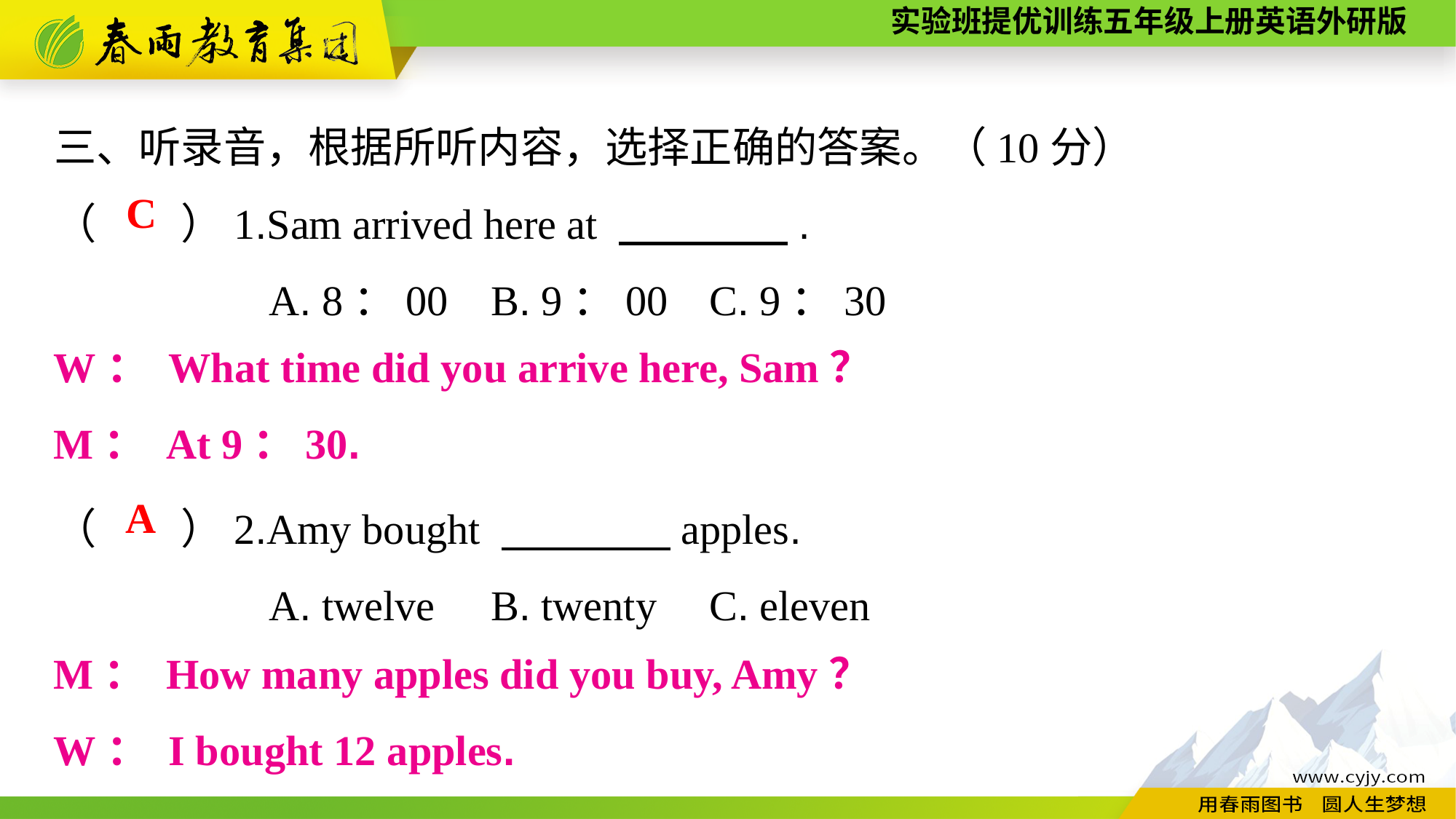

三、听录音，根据所听内容，选择正确的答案。（10分）
（　　）1.Sam arrived here at 　　　　.
A. 8：00	B. 9：00	C. 9：30

（　　）2.Amy bought 　　　　apples.
A. twelve	B. twenty	C. eleven
C
W： What time did you arrive here, Sam？
M： At 9：30.
A
M： How many apples did you buy, Amy？
W： I bought 12 apples.